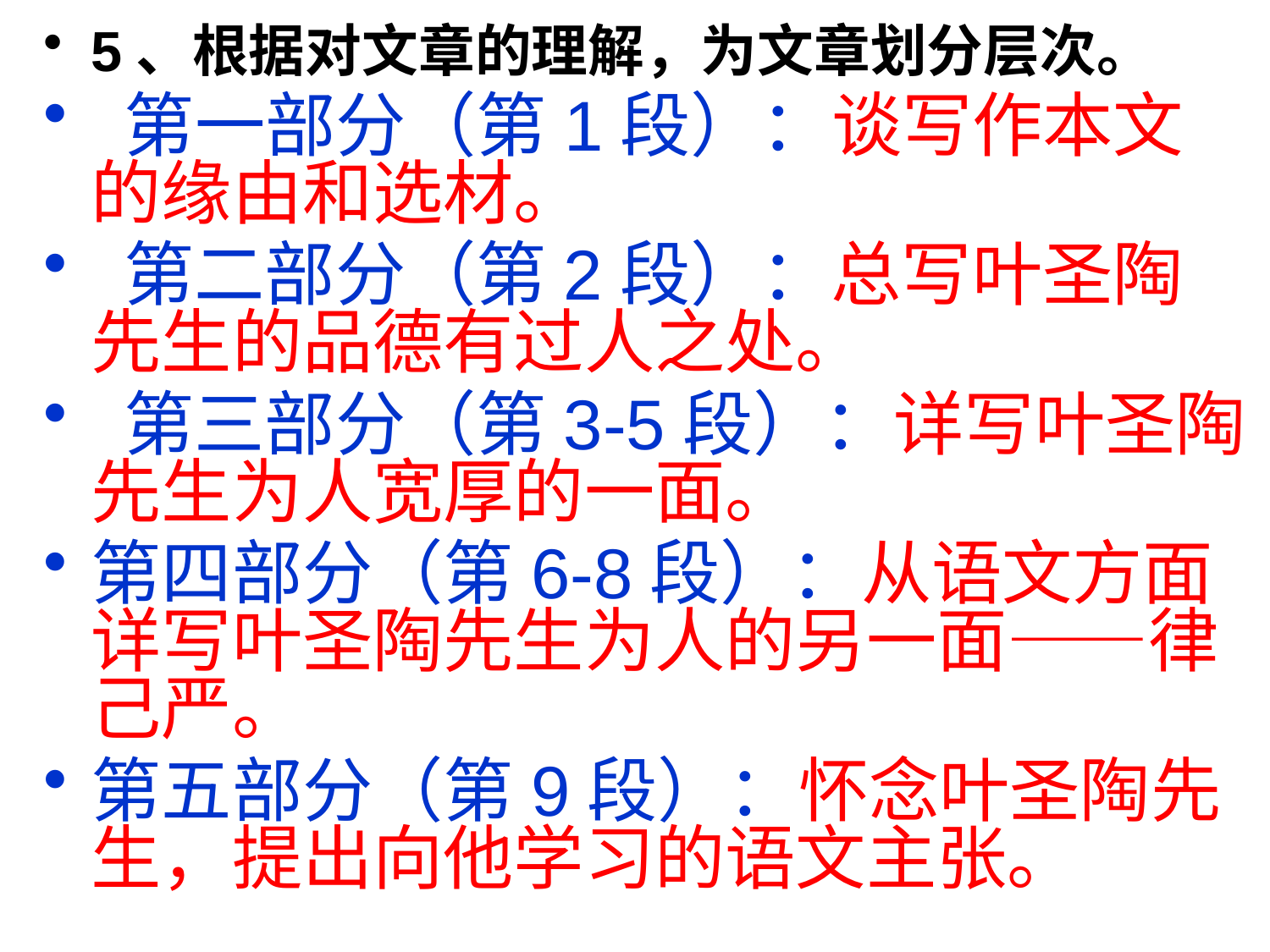

5、根据对文章的理解，为文章划分层次。
 第一部分（第1段）：谈写作本文的缘由和选材。
 第二部分（第2段）：总写叶圣陶先生的品德有过人之处。
 第三部分（第3-5段）：详写叶圣陶先生为人宽厚的一面。
第四部分（第6-8段）：从语文方面详写叶圣陶先生为人的另一面——律己严。
第五部分（第9段）：怀念叶圣陶先生，提出向他学习的语文主张。